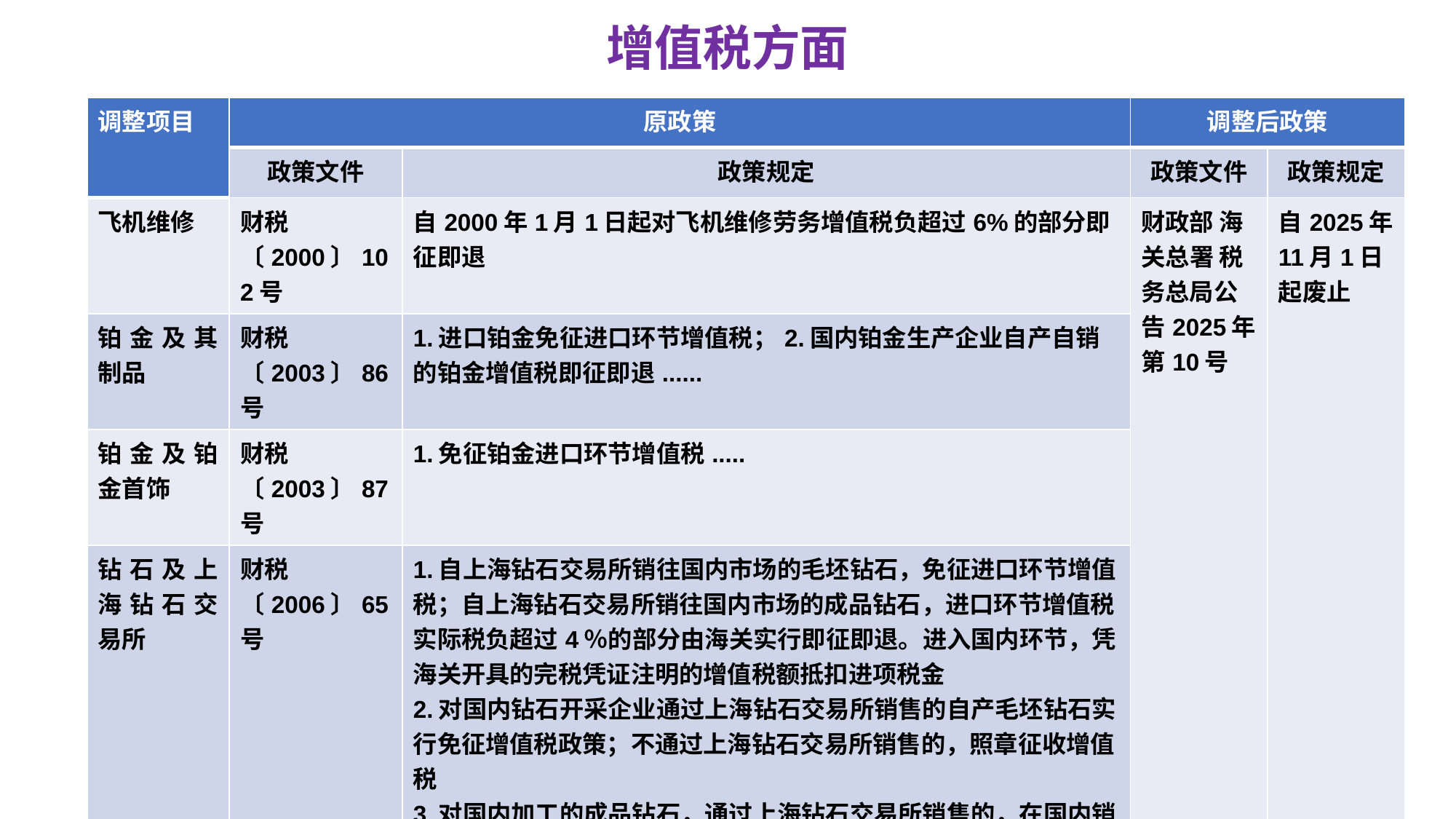

# 增值税方面

| 调整项目 | 原政策 |  | 调整后政策 |  |
| --- | --- | --- | --- | --- |
|  | 政策文件 | 政策规定 | 政策文件 | 政策规定 |
| 飞机维修 | 财税〔2000〕102号 | 自2000年1月1日起对飞机维修劳务增值税负超过6%的部分即征即退 | 财政部 海关总署 税务总局公告2025年第10号 | 自2025年11月1日起废止 |
| 铂金及其制品 | 财税〔2003〕86号 | 1.进口铂金免征进口环节增值税；2.国内铂金生产企业自产自销的铂金增值税即征即退...... |  |  |
| 铂金及铂金首饰 | 财税〔2003〕87号 | 1.免征铂金进口环节增值税..... |  |  |
| 钻石及上海钻石交易所 | 财税〔2006〕65号 | 1.自上海钻石交易所销往国内市场的毛坯钻石，免征进口环节增值税；自上海钻石交易所销往国内市场的成品钻石，进口环节增值税实际税负超过4％的部分由海关实行即征即退。进入国内环节，凭海关开具的完税凭证注明的增值税额抵扣进项税金 2.对国内钻石开采企业通过上海钻石交易所销售的自产毛坯钻石实行免征增值税政策；不通过上海钻石交易所销售的，照章征收增值税 3.对国内加工的成品钻石，通过上海钻石交易所销售的，在国内销售环节免征增值税；不通过上海钻石交易所销售的，在国内销售环节按税率征收增值税 对国内加工的成品钻石，进入上海钻石交易所时视同出口，不予退税，自上海钻石交易所再次进入国内市场，其进口环节增值税实际税负超过4％的部分，由海关实行即征即退 |  |  |